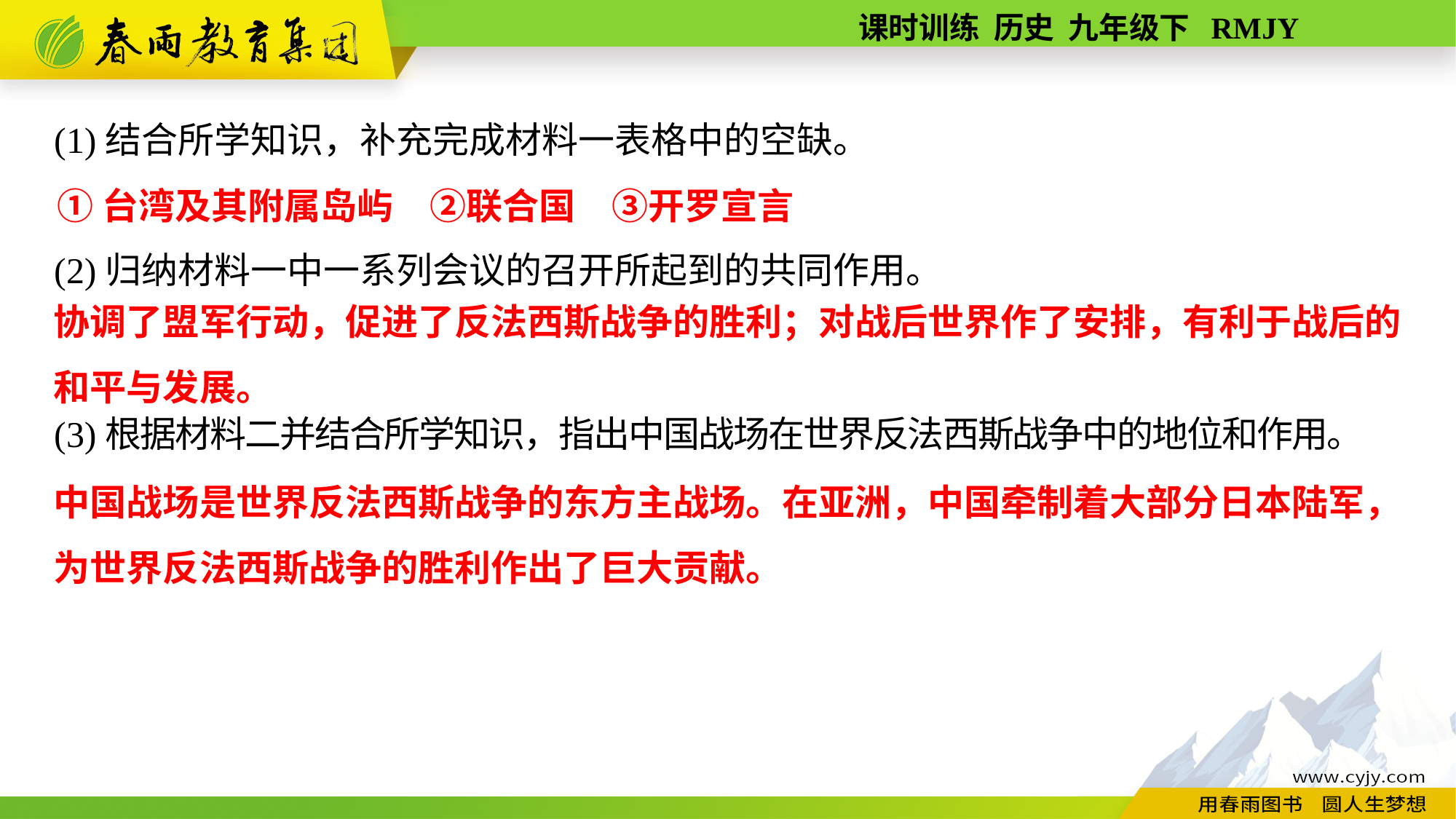

(1)结合所学知识，补充完成材料一表格中的空缺。

(2)归纳材料一中一系列会议的召开所起到的共同作用。

(3)根据材料二并结合所学知识，指出中国战场在世界反法西斯战争中的地位和作用。
①台湾及其附属岛屿　②联合国　③开罗宣言
协调了盟军行动，促进了反法西斯战争的胜利；对战后世界作了安排，有利于战后的和平与发展。
中国战场是世界反法西斯战争的东方主战场。在亚洲，中国牵制着大部分日本陆军，为世界反法西斯战争的胜利作出了巨大贡献。